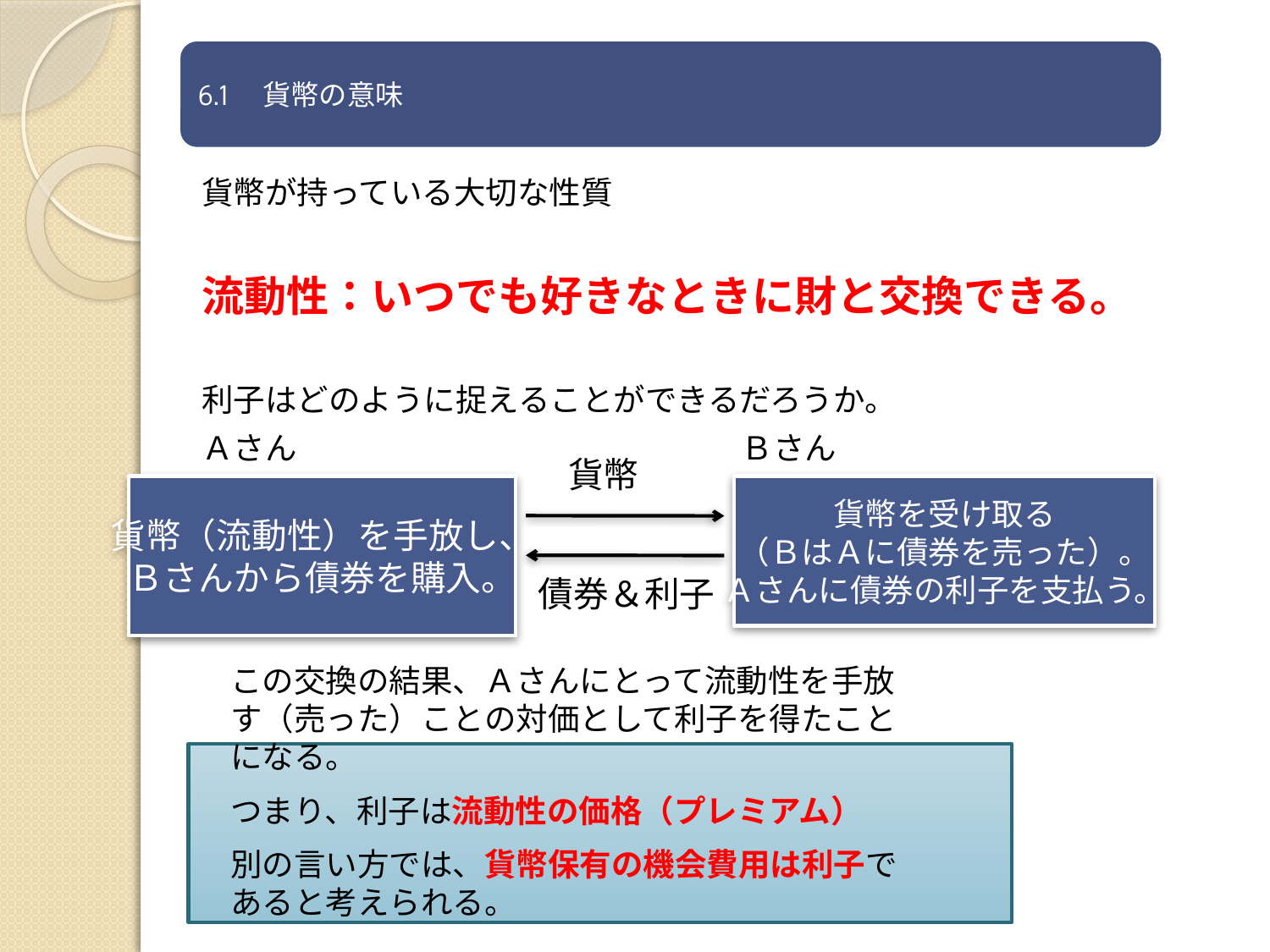

6.1　貨幣の意味
貨幣が持っている大切な性質

流動性：いつでも好きなときに財と交換できる。

利子はどのように捉えることができるだろうか。
Ａさん　　　　　　　　　　　　　　Ｂさん

貨幣
貨幣（流動性）を手放し、
Ｂさんから債券を購入。
貨幣を受け取る
（ＢはＡに債券を売った）。
Ａさんに債券の利子を支払う。
債券＆利子
この交換の結果、Ａさんにとって流動性を手放す（売った）ことの対価として利子を得たことになる。
つまり、利子は流動性の価格（プレミアム）
別の言い方では、貨幣保有の機会費用は利子であると考えられる。